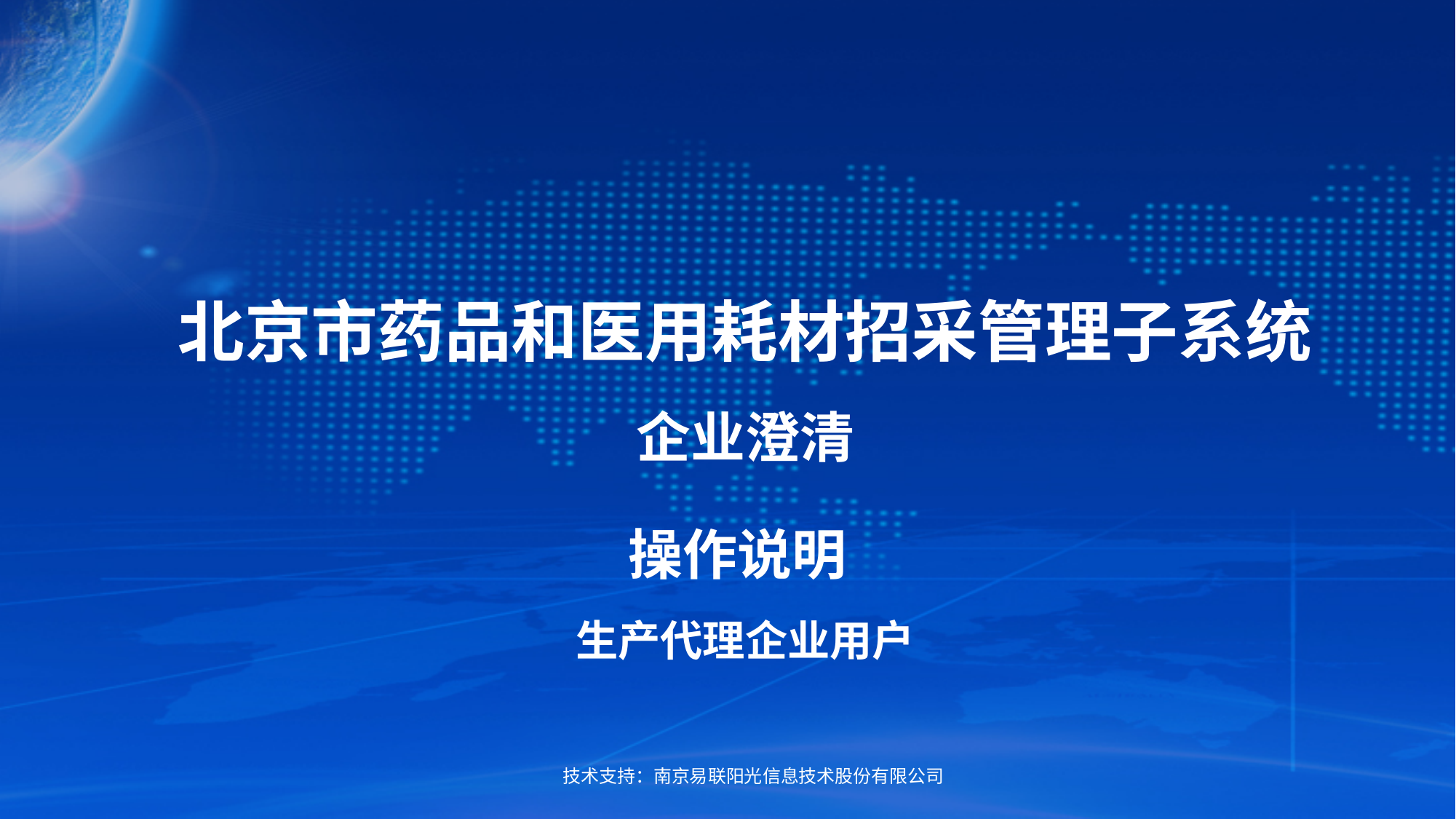

北京市药品和医用耗材招采管理子系统
企业澄清
操作说明
生产代理企业用户